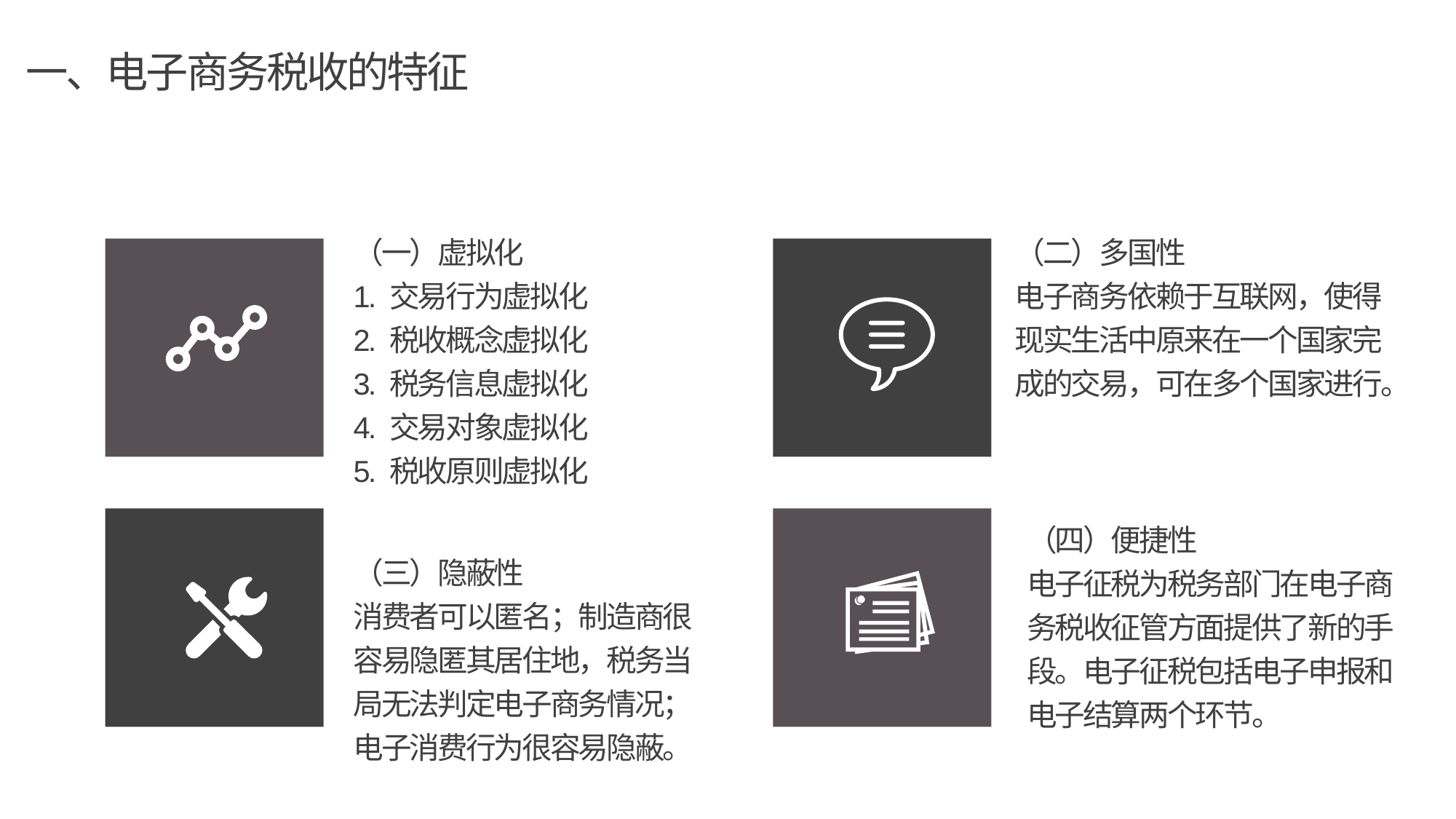

一、电子商务税收的特征
（一）虚拟化
1. 交易行为虚拟化
2. 税收概念虚拟化
3. 税务信息虚拟化
4. 交易对象虚拟化
5. 税收原则虚拟化
（二）多国性
电子商务依赖于互联网，使得现实生活中原来在一个国家完成的交易，可在多个国家进行。

（四）便捷性
电子征税为税务部门在电子商务税收征管方面提供了新的手段。电子征税包括电子申报和电子结算两个环节。

（三）隐蔽性
消费者可以匿名；制造商很容易隐匿其居住地，税务当局无法判定电子商务情况；电子消费行为很容易隐蔽。